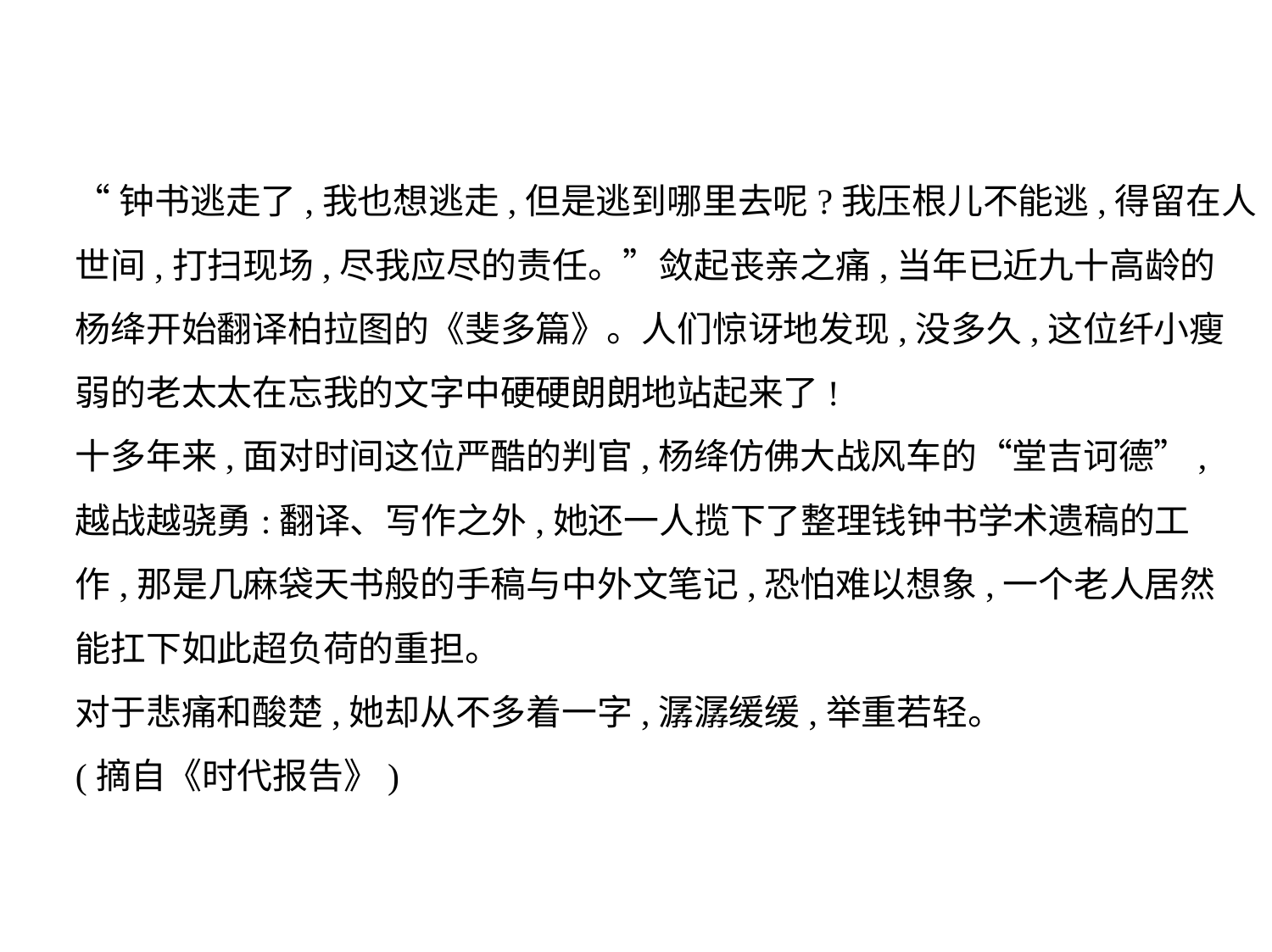

“钟书逃走了,我也想逃走,但是逃到哪里去呢?我压根儿不能逃,得留在人
世间,打扫现场,尽我应尽的责任。”敛起丧亲之痛,当年已近九十高龄的
杨绛开始翻译柏拉图的《斐多篇》。人们惊讶地发现,没多久,这位纤小瘦
弱的老太太在忘我的文字中硬硬朗朗地站起来了!
十多年来,面对时间这位严酷的判官,杨绛仿佛大战风车的“堂吉诃德”,
越战越骁勇:翻译、写作之外,她还一人揽下了整理钱钟书学术遗稿的工
作,那是几麻袋天书般的手稿与中外文笔记,恐怕难以想象,一个老人居然
能扛下如此超负荷的重担。
对于悲痛和酸楚,她却从不多着一字,潺潺缓缓,举重若轻。
(摘自《时代报告》)